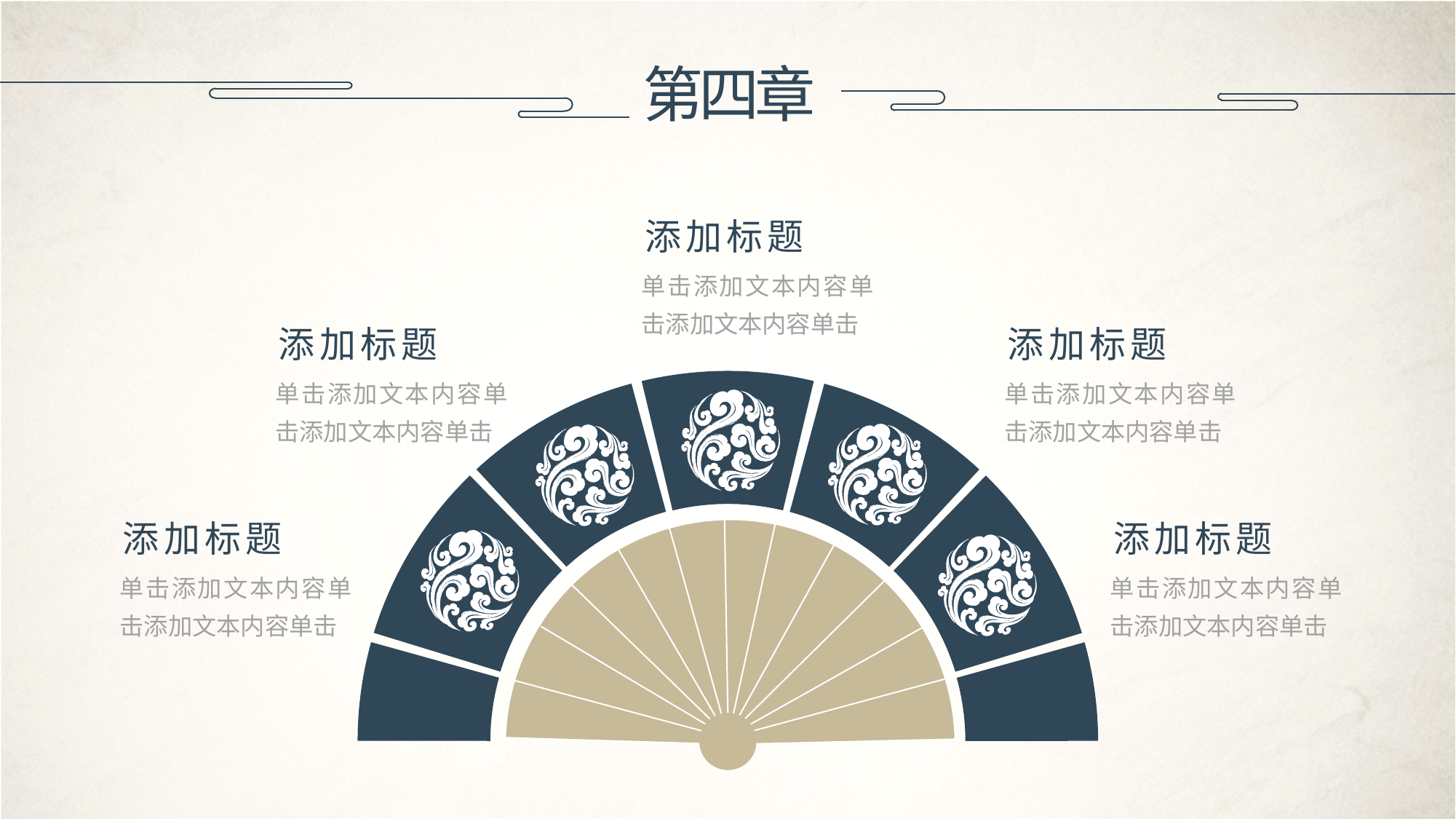

第四章

添加标题
单击添加文本内容单击添加文本内容单击
添加标题
添加标题
单击添加文本内容单击添加文本内容单击
单击添加文本内容单击添加文本内容单击

添加标题
添加标题
单击添加文本内容单击添加文本内容单击
单击添加文本内容单击添加文本内容单击